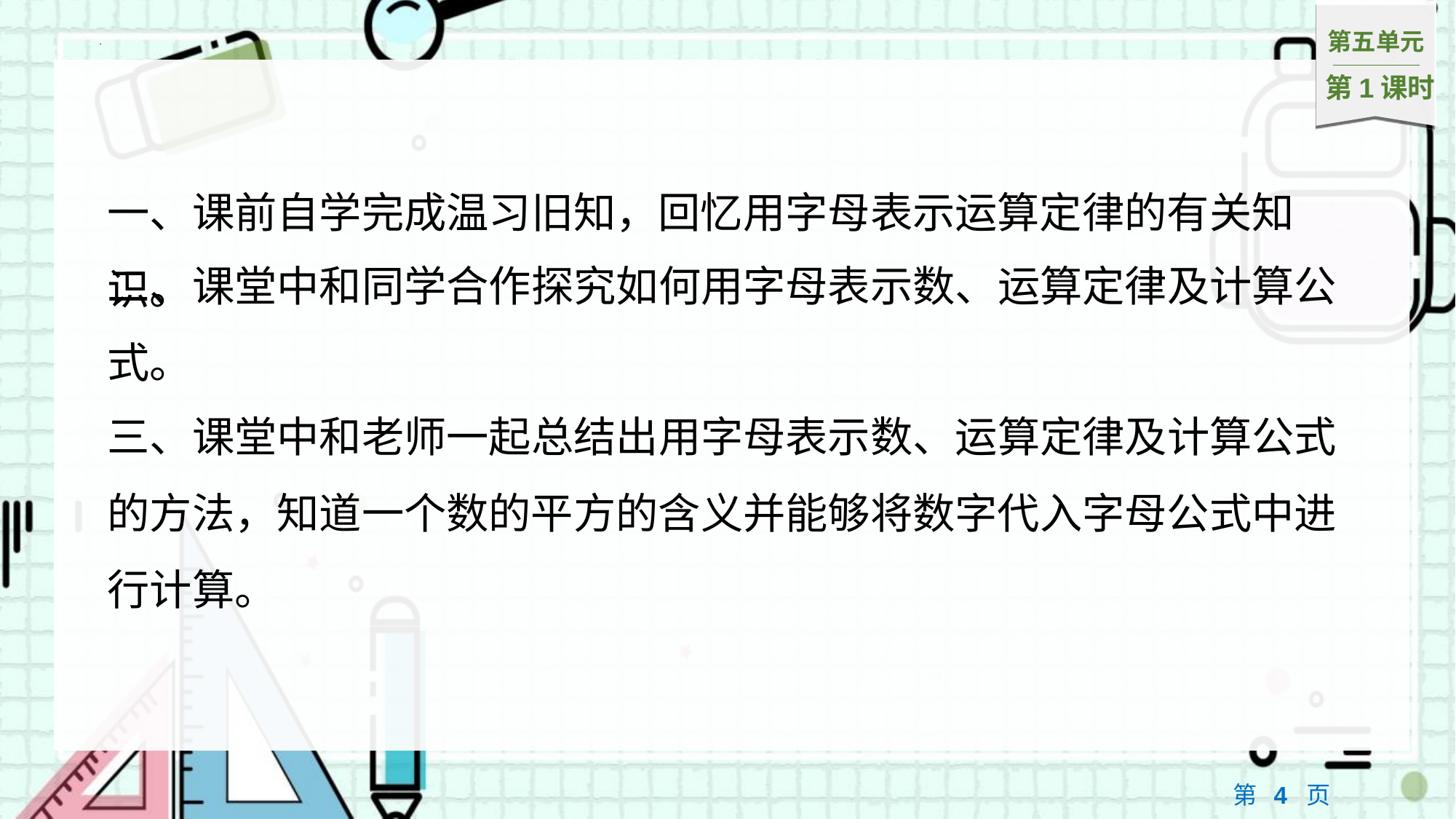

一、课前自学完成温习旧知，回忆用字母表示运算定律的有关知识。
二、课堂中和同学合作探究如何用字母表示数、运算定律及计算公式。
三、课堂中和老师一起总结出用字母表示数、运算定律及计算公式的方法，知道一个数的平方的含义并能够将数字代入字母公式中进行计算。